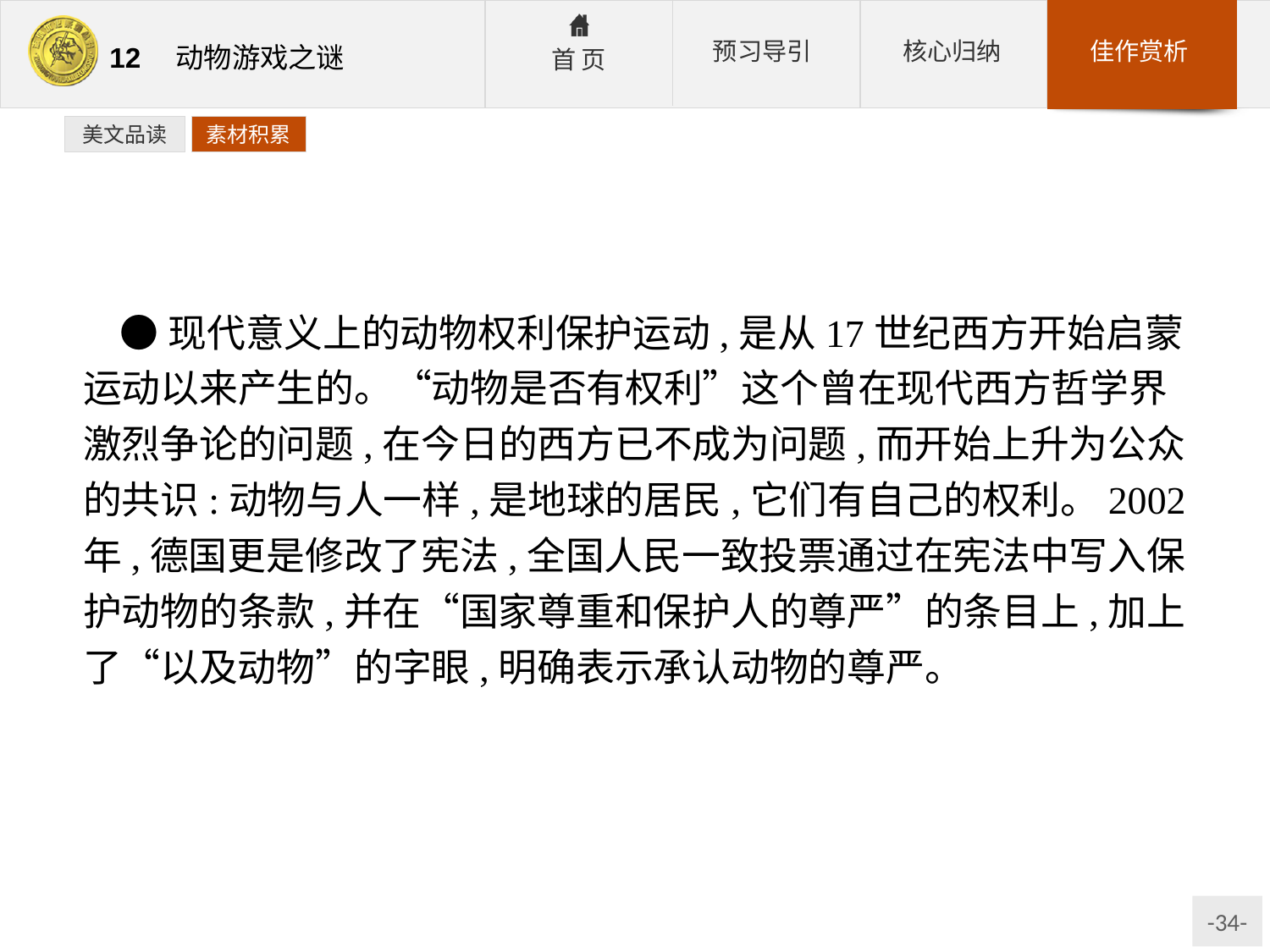

美文品读
素材积累
●现代意义上的动物权利保护运动,是从17世纪西方开始启蒙运动以来产生的。“动物是否有权利”这个曾在现代西方哲学界激烈争论的问题,在今日的西方已不成为问题,而开始上升为公众的共识:动物与人一样,是地球的居民,它们有自己的权利。2002年,德国更是修改了宪法,全国人民一致投票通过在宪法中写入保护动物的条款,并在“国家尊重和保护人的尊严”的条目上,加上了“以及动物”的字眼,明确表示承认动物的尊严。